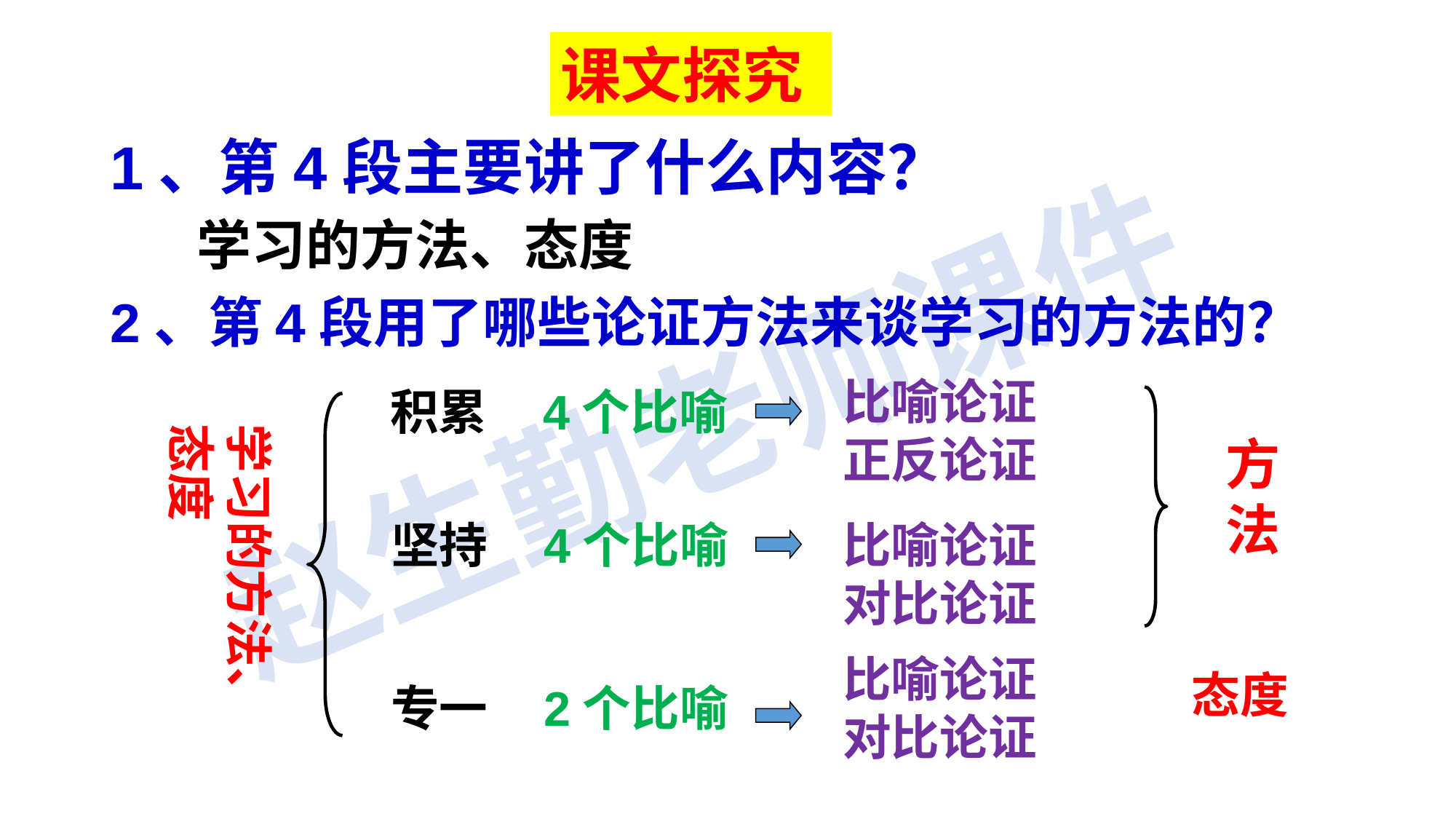

课文探究
1、第4段主要讲了什么内容？
学习的方法、态度
2、第4段用了哪些论证方法来谈学习的方法的？
比喻论证
正反论证
积累    4个比喻

学习的方法、态度
方法
比喻论证
对比论证
坚持    4个比喻

比喻论证
对比论证
态度
专一    2个比喻